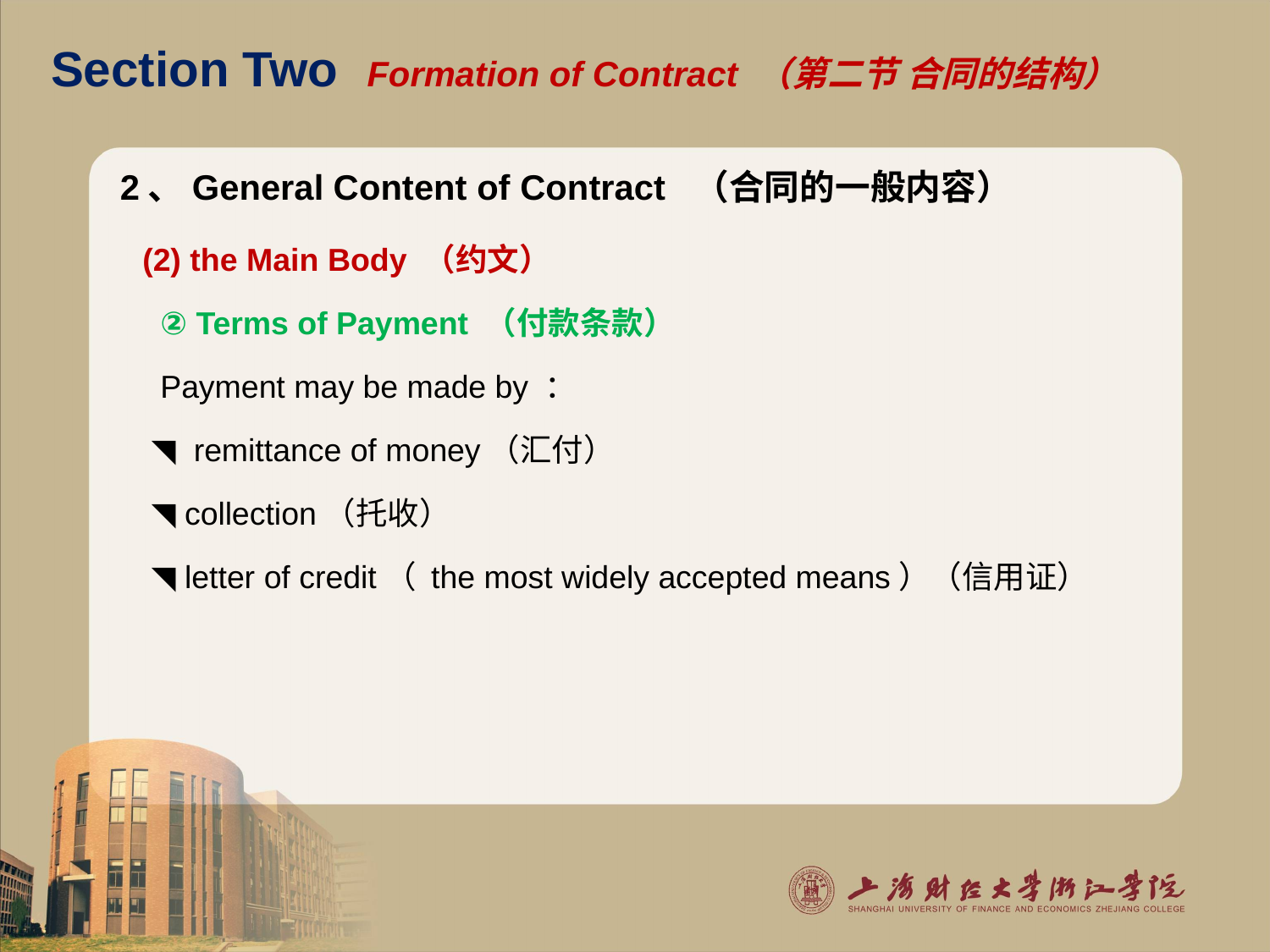

# Section Two   Formation of Contract （第二节 合同的结构）
2、General Content of Contract  （合同的一般内容）
    (2) the Main Body （约文）
      ② Terms of Payment （付款条款）
      Payment may be made by ：
     ◥  remittance of money（汇付）
     ◥ collection（托收）
     ◥ letter of credit（ the most widely accepted means）（信用证）